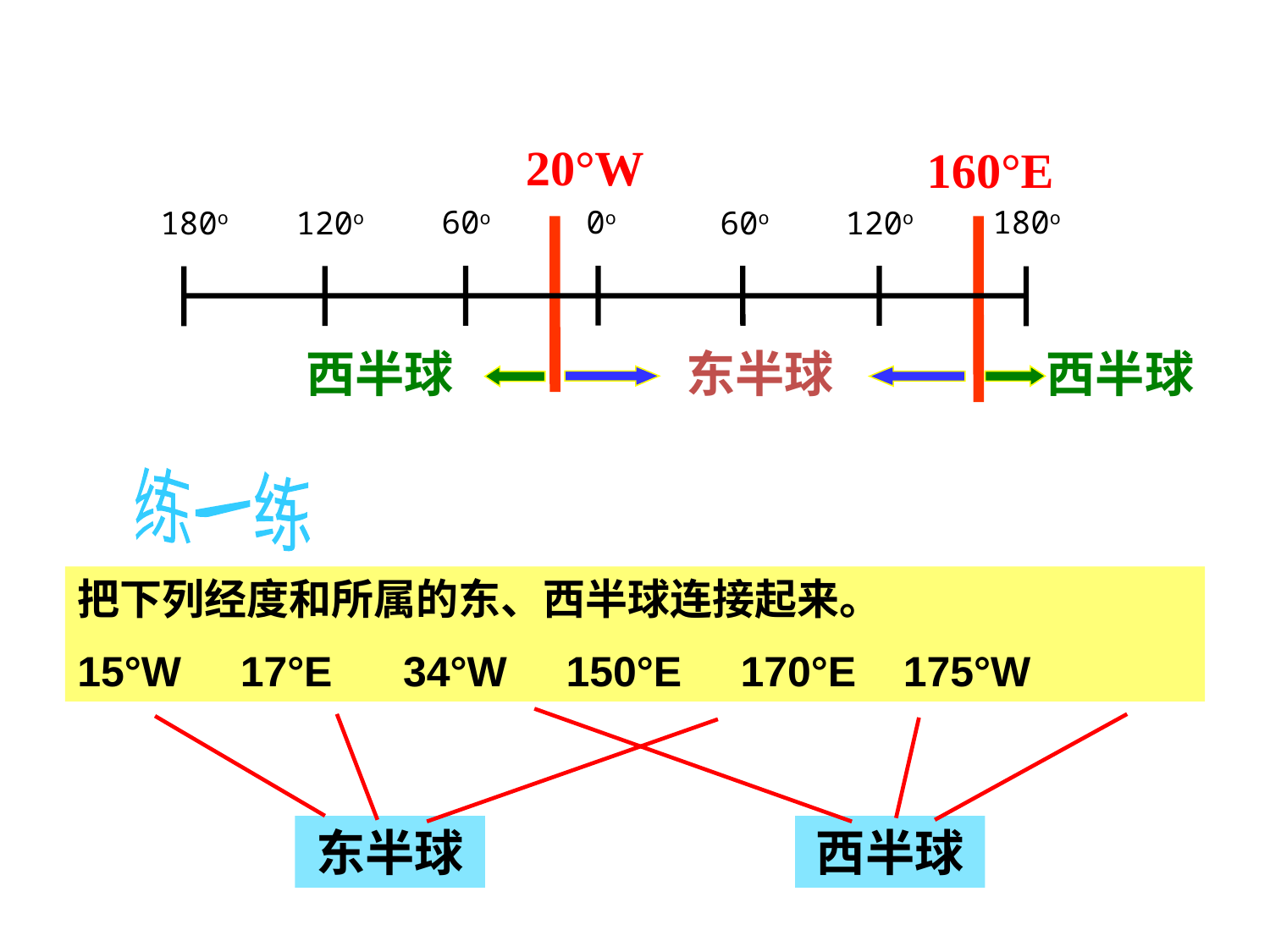

20°W
160°E

60o
0o
180o
180o
120o
60o
120o

西半球
西半球

东半球

练一练
把下列经度和所属的东、西半球连接起来。
15°W     17°E      34°W     150°E     170°E    175°W

东半球
西半球